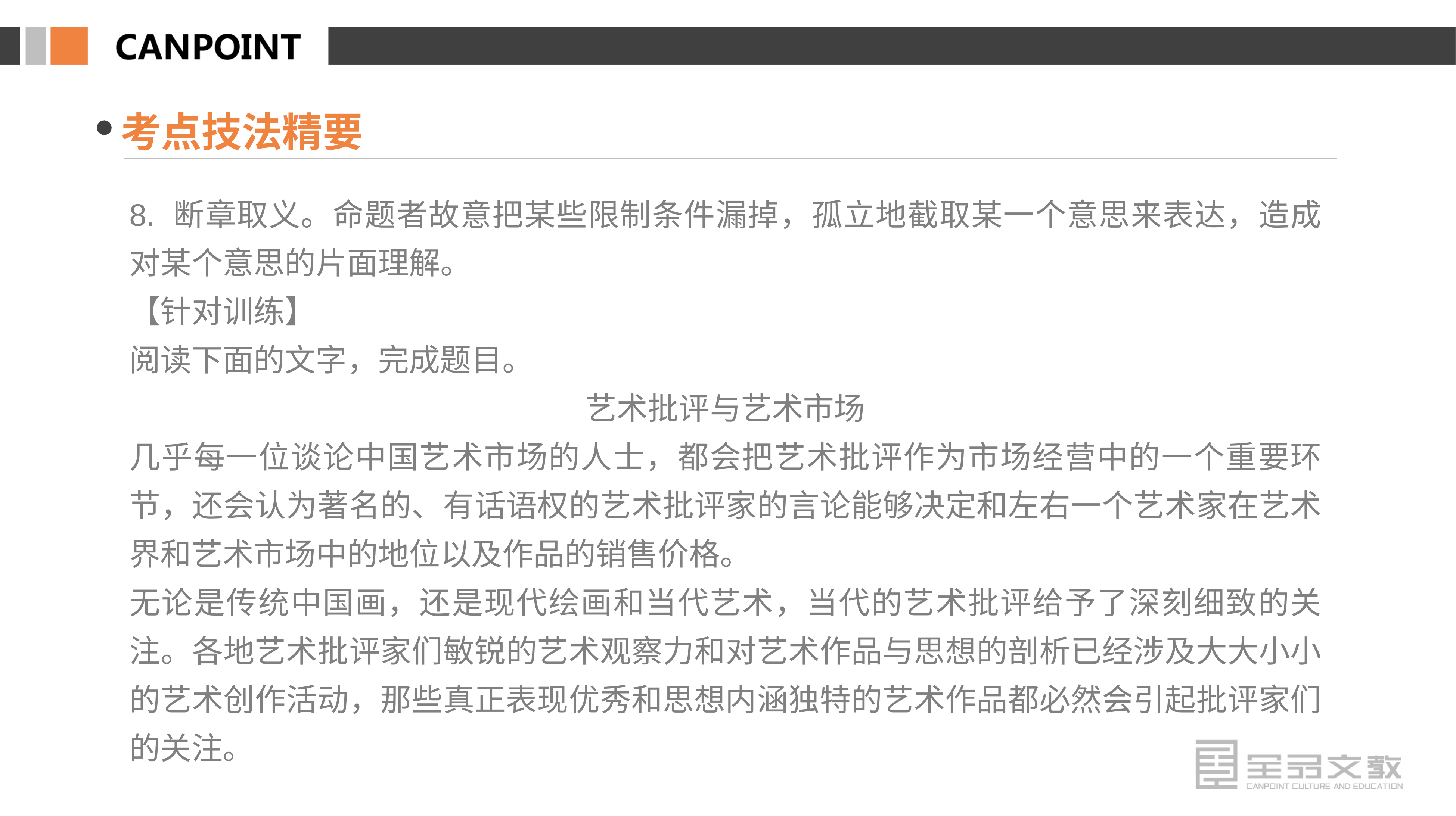

考点技法精要

8. 断章取义。命题者故意把某些限制条件漏掉，孤立地截取某一个意思来表达，造成对某个意思的片面理解。
【针对训练】
阅读下面的文字，完成题目。
艺术批评与艺术市场
几乎每一位谈论中国艺术市场的人士，都会把艺术批评作为市场经营中的一个重要环节，还会认为著名的、有话语权的艺术批评家的言论能够决定和左右一个艺术家在艺术界和艺术市场中的地位以及作品的销售价格。
无论是传统中国画，还是现代绘画和当代艺术，当代的艺术批评给予了深刻细致的关注。各地艺术批评家们敏锐的艺术观察力和对艺术作品与思想的剖析已经涉及大大小小的艺术创作活动，那些真正表现优秀和思想内涵独特的艺术作品都必然会引起批评家们的关注。